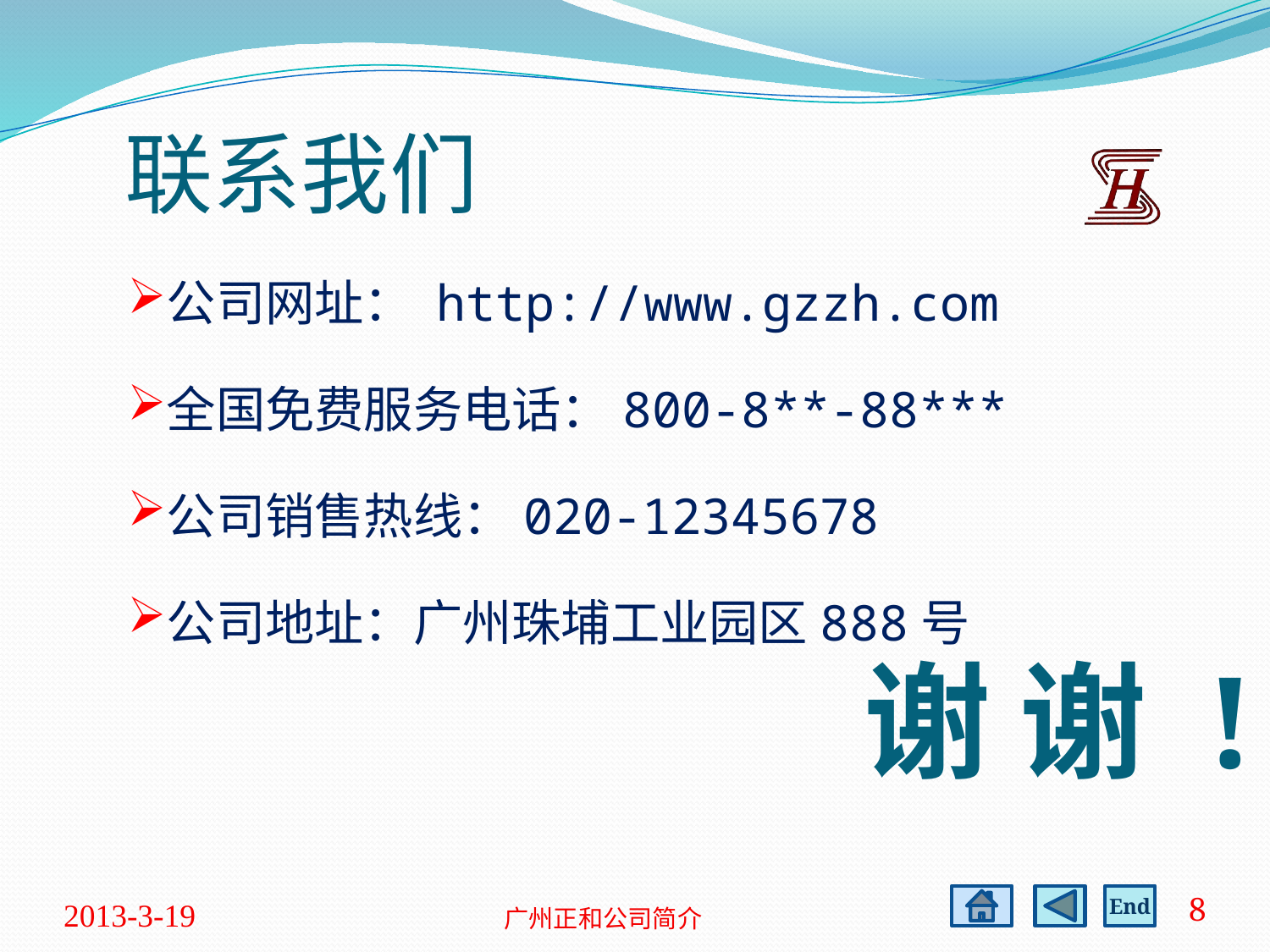

# 联系我们
公司网址： http://www.gzzh.com
全国免费服务电话：800-8**-88***
公司销售热线：020-12345678
公司地址：广州珠埔工业园区888号

谢 谢 !
2013-3-19
广州正和公司简介
8

End